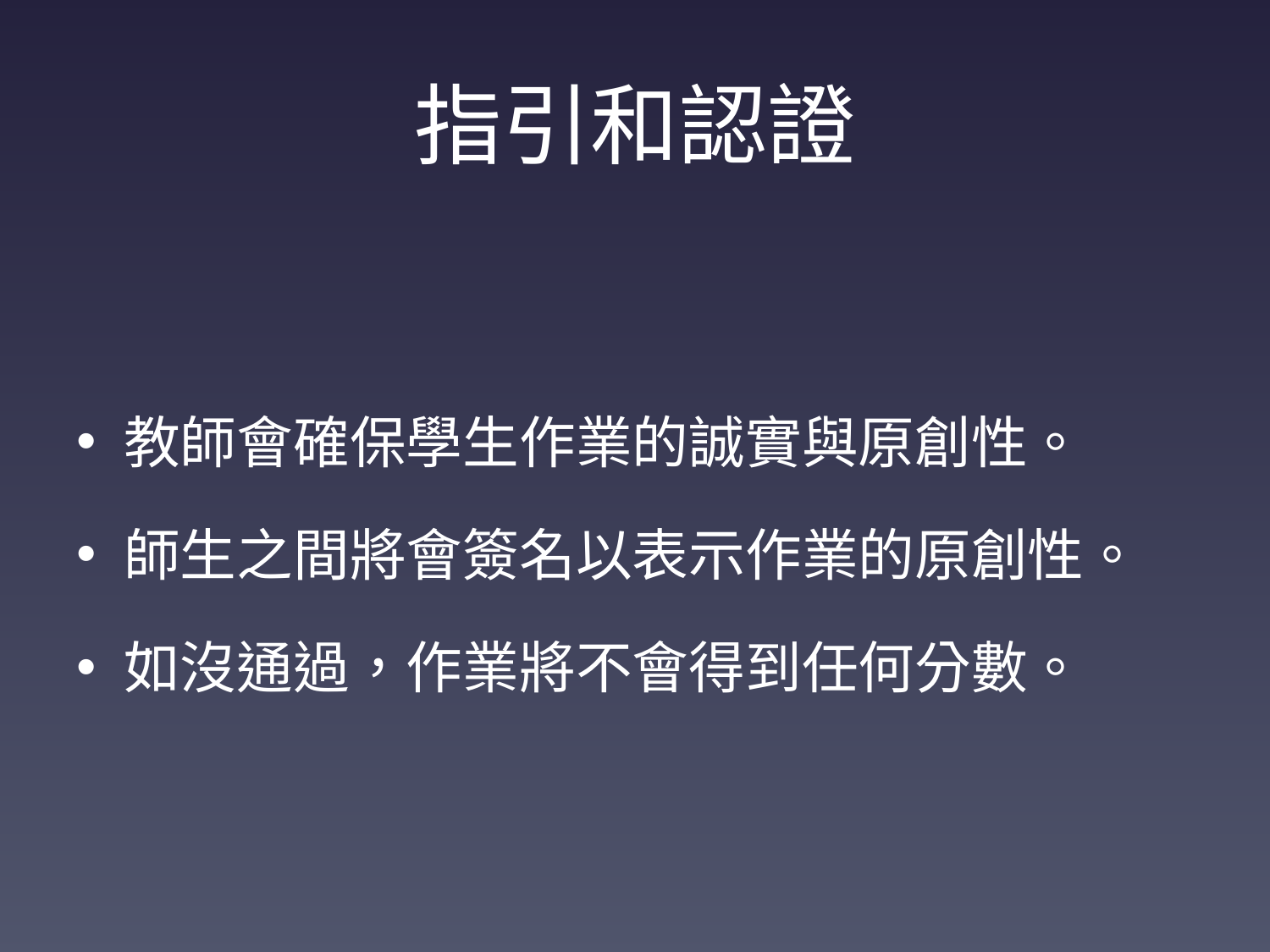

# 指引和認證
教師會確保學生作業的誠實與原創性。
師生之間將會簽名以表示作業的原創性。
如沒通過，作業將不會得到任何分數。